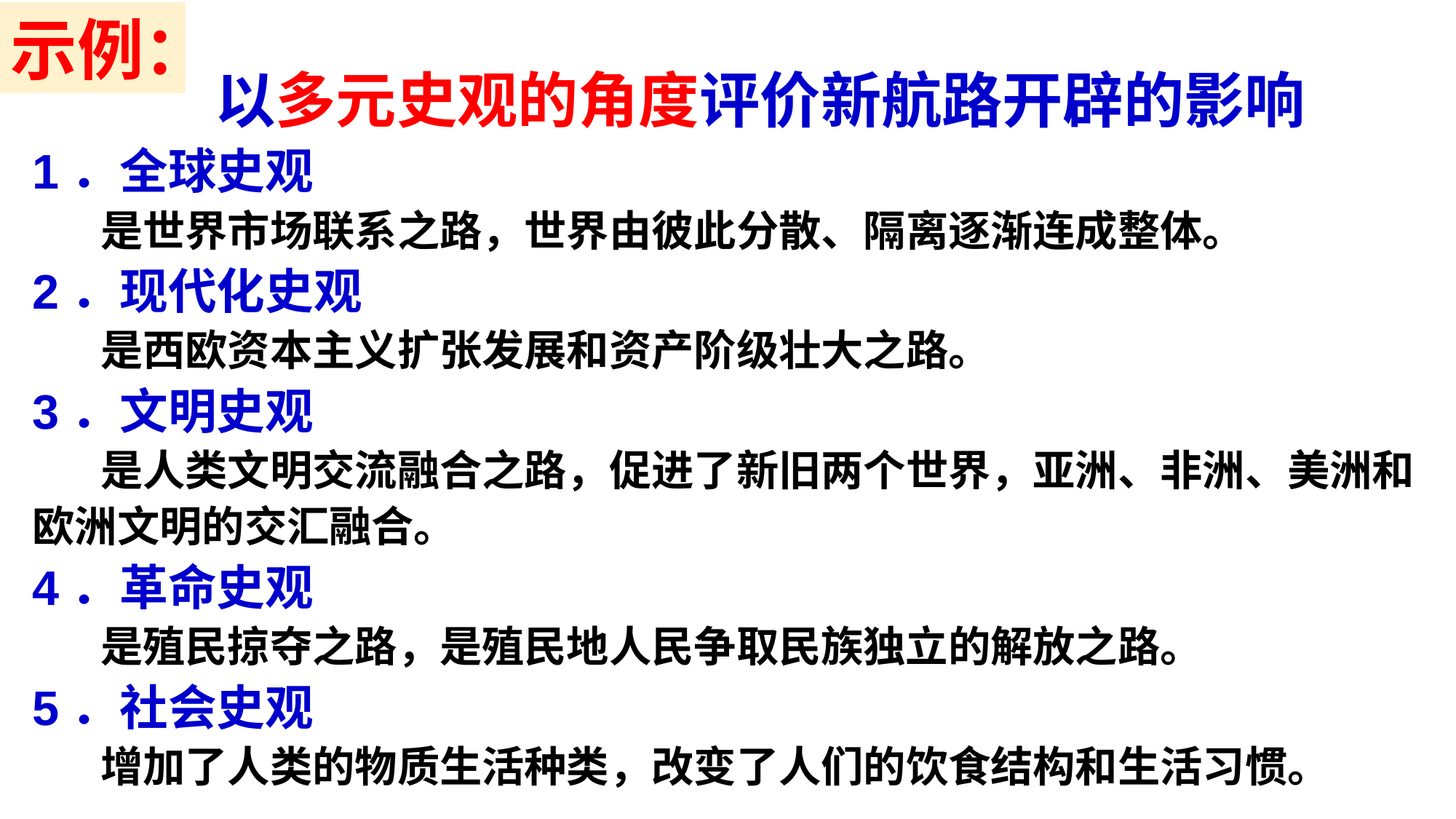

示例：
                 以多元史观的角度评价新航路开辟的影响
1．全球史观
      是世界市场联系之路，世界由彼此分散、隔离逐渐连成整体。
2．现代化史观
      是西欧资本主义扩张发展和资产阶级壮大之路。
3．文明史观
      是人类文明交流融合之路，促进了新旧两个世界，亚洲、非洲、美洲和欧洲文明的交汇融合。
4．革命史观
      是殖民掠夺之路，是殖民地人民争取民族独立的解放之路。
5．社会史观
      增加了人类的物质生活种类，改变了人们的饮食结构和生活习惯。